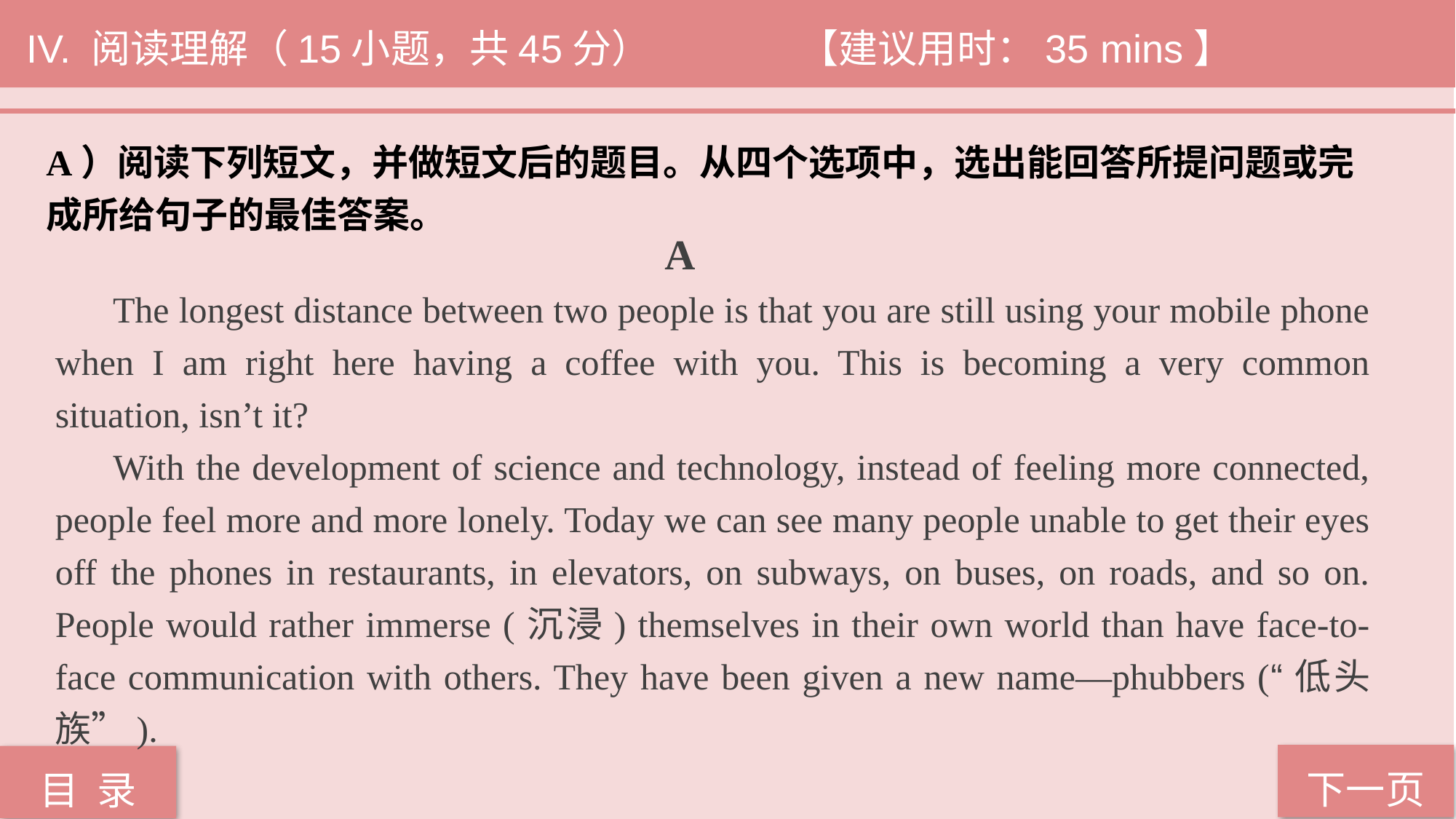

IV. 阅读理解（15小题，共45分） 		 【建议用时：35 mins】
A）阅读下列短文，并做短文后的题目。从四个选项中，选出能回答所提问题或完
成所给句子的最佳答案。
                                                                   A
      The longest distance between two people is that you are still using your mobile phone when I am right here having a coffee with you. This is becoming a very common situation, isn’t it?
     With the development of science and technology, instead of feeling more connected, people feel more and more lonely. Today we can see many people unable to get their eyes off the phones in restaurants, in elevators, on subways, on buses, on roads, and so on. People would rather immerse (沉浸) themselves in their own world than have face-to-face communication with others. They have been given a new name—phubbers (“低头族”).